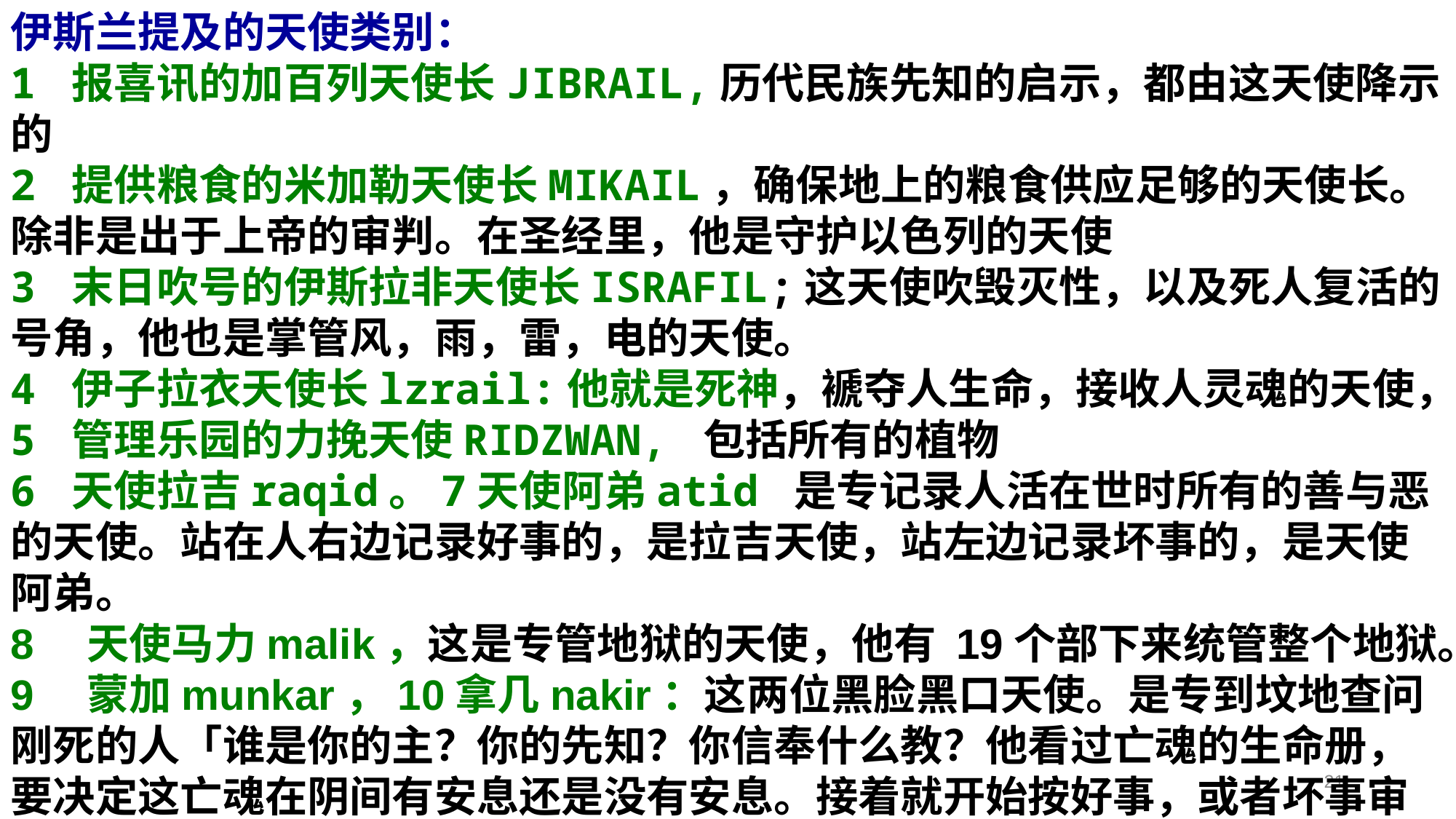

伊斯兰提及的天使类别：
1 报喜讯的加百列天使长JIBRAIL,历代民族先知的启示，都由这天使降示的
2 提供粮食的米加勒天使长MIKAIL，确保地上的粮食供应足够的天使长。除非是出于上帝的审判。在圣经里，他是守护以色列的天使
3 末日吹号的伊斯拉非天使长ISRAFIL;这天使吹毁灭性，以及死人复活的号角，他也是掌管风，雨，雷，电的天使。
4 伊子拉衣天使长lzrail:他就是死神，褫夺人生命，接收人灵魂的天使，
5 管理乐园的力挽天使RIDZWAN, 包括所有的植物
6 天使拉吉raqid。7天使阿弟atid 是专记录人活在世时所有的善与恶的天使。站在人右边记录好事的，是拉吉天使，站左边记录坏事的，是天使阿弟。
8　天使马力malik，这是专管地狱的天使，他有 19个部下来统管整个地狱。
9　蒙加munkar，10拿几nakir：这两位黑脸黑口天使。是专到坟地查问刚死的人「谁是你的主？你的先知？你信奉什么教？他看过亡魂的生命册，要决定这亡魂在阴间有安息还是没有安息。接着就开始按好事，或者坏事审问，不老实回答的，就会被打，被逼供。狗与牛夜间哭跳是因为听见这些哀嚎。
11赞美天使seraphians
21